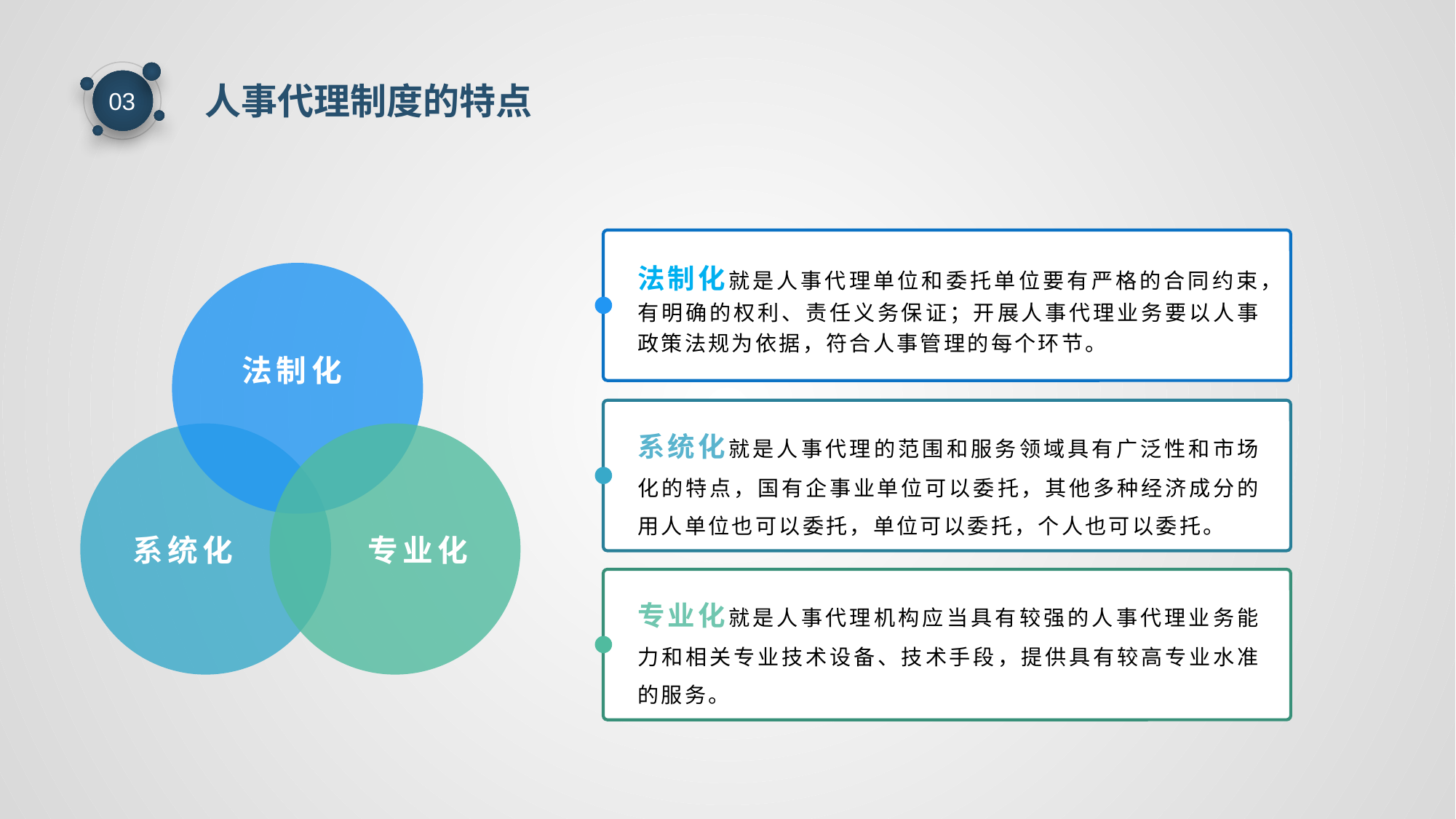

人事代理制度的特点
03

法制化就是人事代理单位和委托单位要有严格的合同约束，有明确的权利、责任义务保证；开展人事代理业务要以人事政策法规为依据，符合人事管理的每个环节。

法制化

系统化就是人事代理的范围和服务领域具有广泛性和市场化的特点，国有企事业单位可以委托，其他多种经济成分的用人单位也可以委托，单位可以委托，个人也可以委托。

系统化
专业化

专业化就是人事代理机构应当具有较强的人事代理业务能力和相关专业技术设备、技术手段，提供具有较高专业水准的服务。